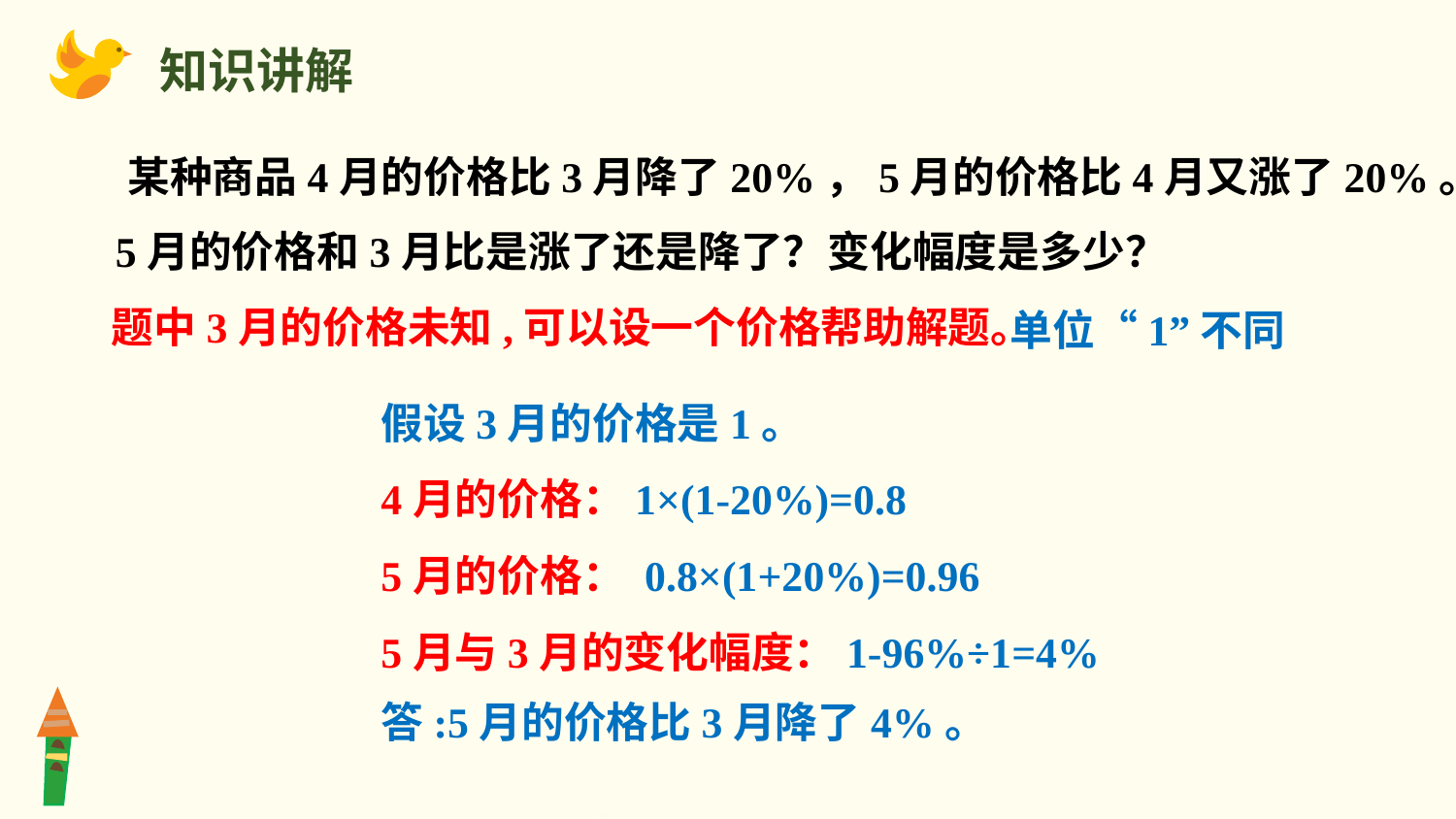

知识讲解
某种商品4月的价格比3月降了20%，5月的价格比4月又涨了20%。
5月的价格和3月比是涨了还是降了？
变化幅度是多少？
题中3月的价格未知,可以设一个价格帮助解题。
单位“1”不同
假设3月的价格是1。
4月的价格：1×(1-20%)=0.8
5月的价格： 0.8×(1+20%)=0.96
5月与3月的变化幅度：1-96%÷1=4%
答:5月的价格比3月降了4%。